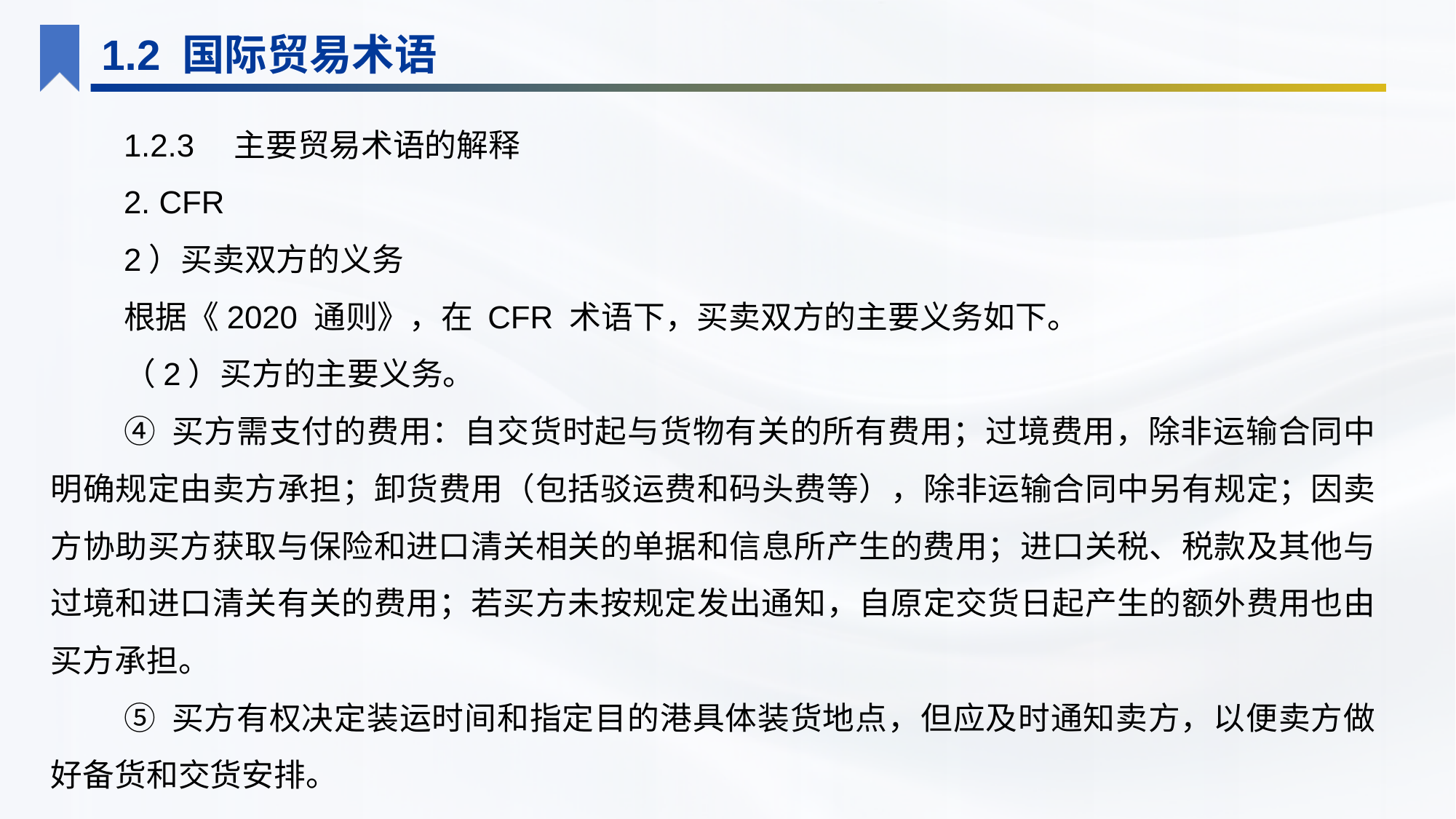

1.2 国际贸易术语
1.2.3　主要贸易术语的解释
2. CFR
2）买卖双方的义务
根据《2020 通则》，在 CFR 术语下，买卖双方的主要义务如下。
（2）买方的主要义务。
④ 买方需支付的费用：自交货时起与货物有关的所有费用；过境费用，除非运输合同中明确规定由卖方承担；卸货费用（包括驳运费和码头费等），除非运输合同中另有规定；因卖方协助买方获取与保险和进口清关相关的单据和信息所产生的费用；进口关税、税款及其他与过境和进口清关有关的费用；若买方未按规定发出通知，自原定交货日起产生的额外费用也由买方承担。
⑤ 买方有权决定装运时间和指定目的港具体装货地点，但应及时通知卖方，以便卖方做好备货和交货安排。